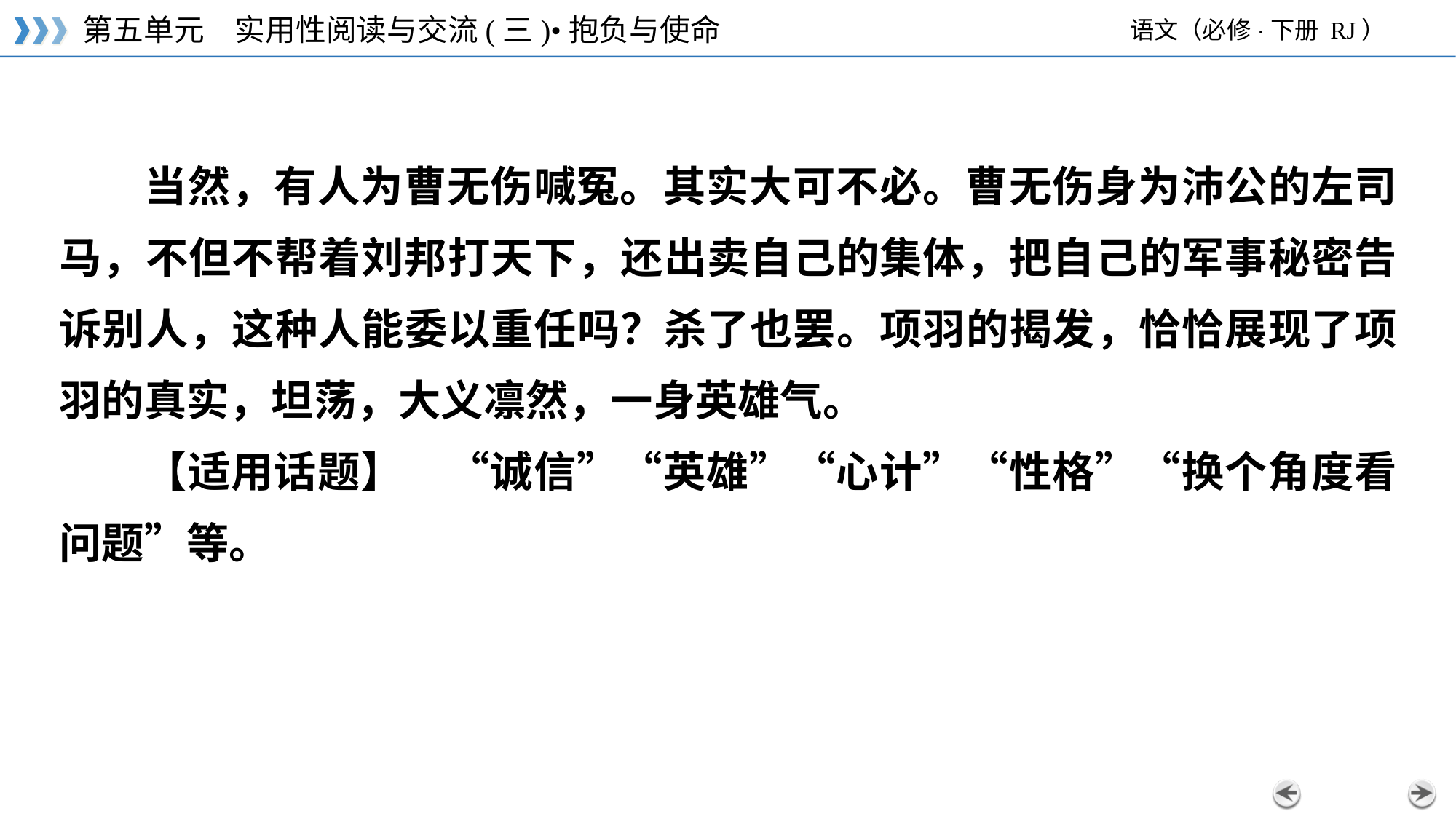

当然，有人为曹无伤喊冤。其实大可不必。曹无伤身为沛公的左司马，不但不帮着刘邦打天下，还出卖自己的集体，把自己的军事秘密告诉别人，这种人能委以重任吗？杀了也罢。项羽的揭发，恰恰展现了项羽的真实，坦荡，大义凛然，一身英雄气。
【适用话题】　“诚信”“英雄”“心计”“性格”“换个角度看问题”等。